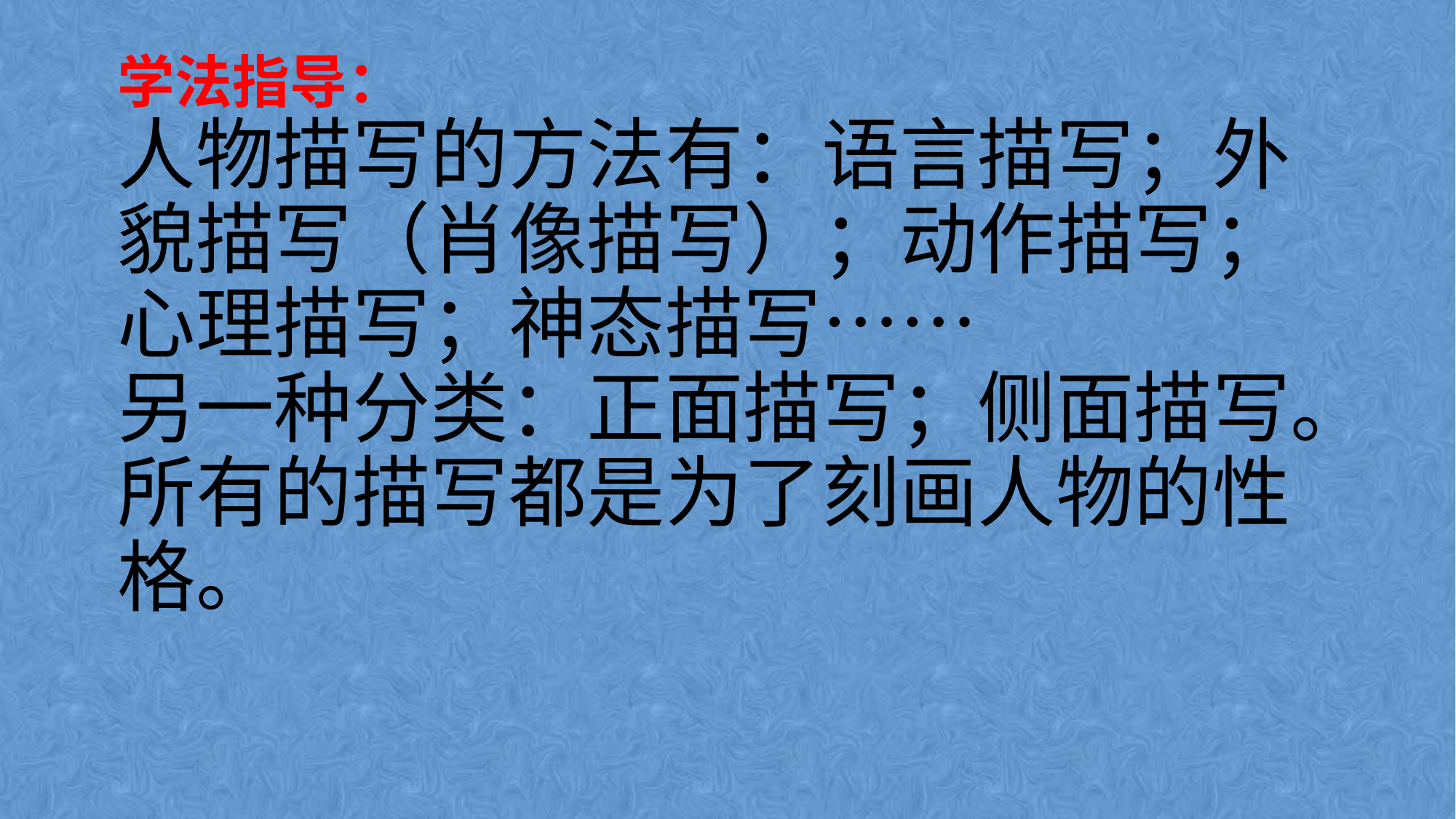

# 学法指导： 人物描写的方法有：语言描写；外貌描写（肖像描写）；动作描写；心理描写；神态描写…… 另一种分类：正面描写；侧面描写。所有的描写都是为了刻画人物的性格。